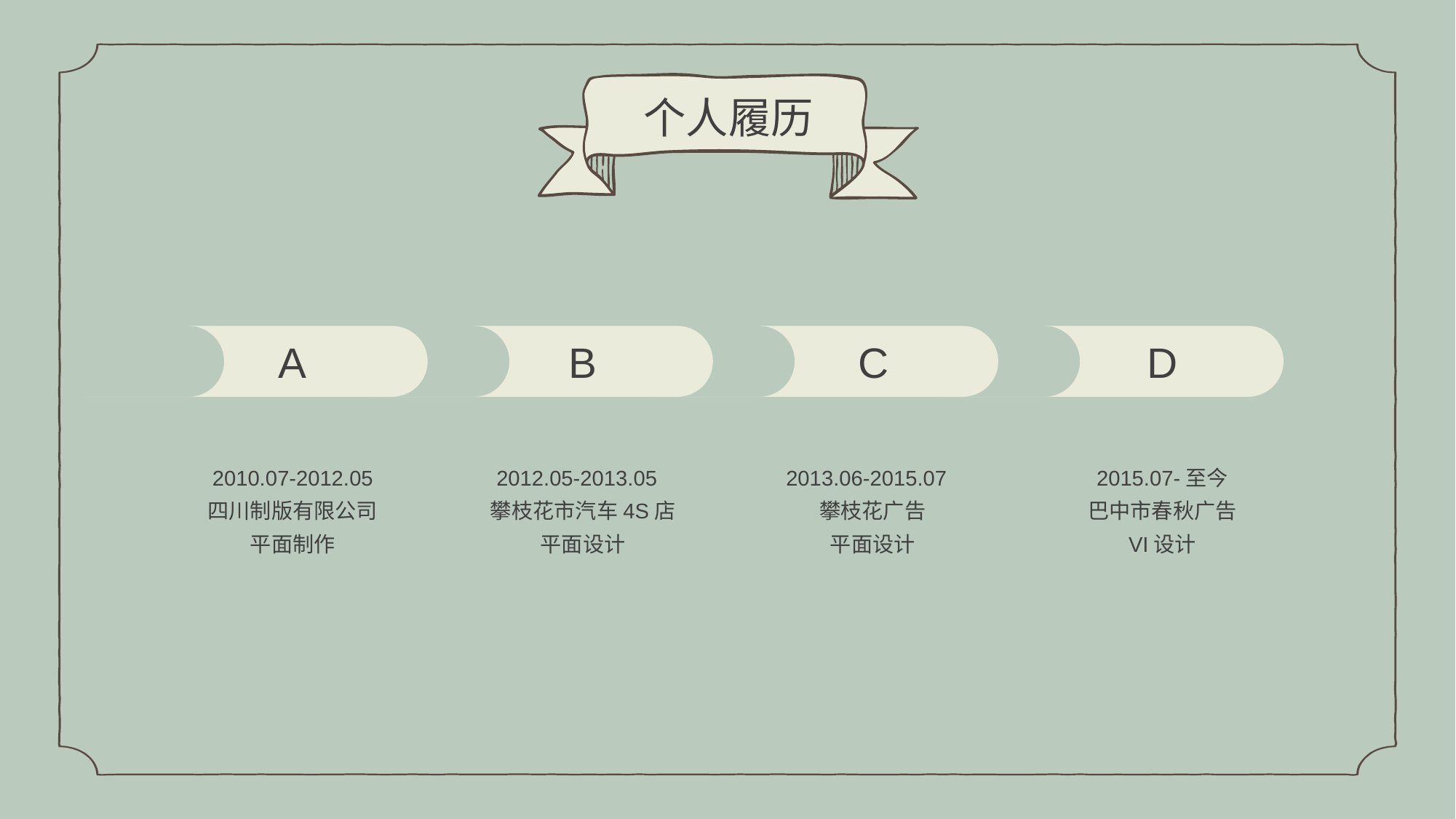

个人履历

A
B
C
D
2010.07-2012.05
四川制版有限公司
平面制作
2012.05-2013.05
攀枝花市汽车4S店
平面设计
2013.06-2015.07
攀枝花广告
平面设计
2015.07-至今
巴中市春秋广告
VI设计